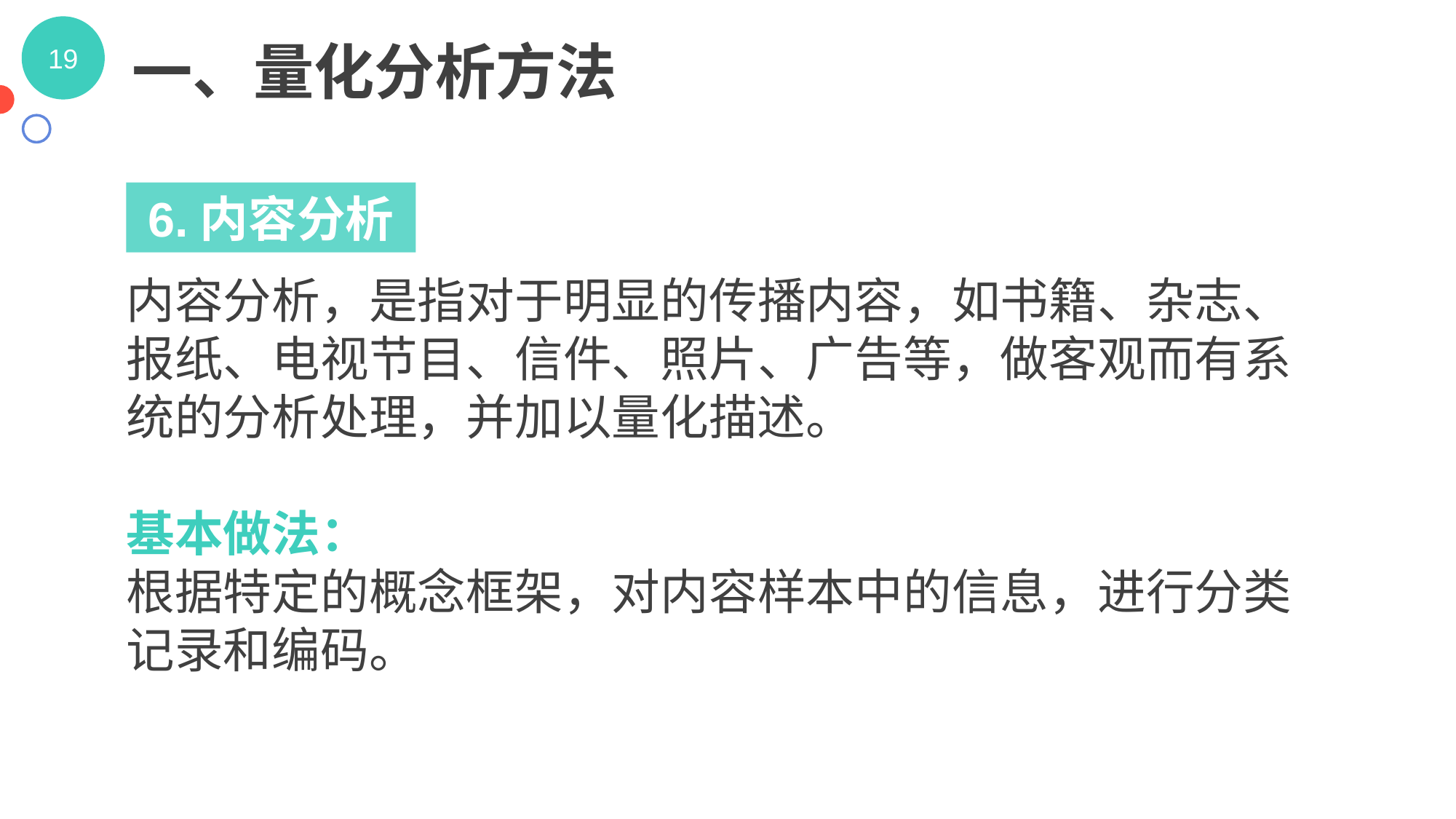

一、量化分析方法
6.内容分析
内容分析，是指对于明显的传播内容，如书籍、杂志、报纸、电视节目、信件、照片、广告等，做客观而有系统的分析处理，并加以量化描述。

基本做法：
根据特定的概念框架，对内容样本中的信息，进行分类记录和编码。